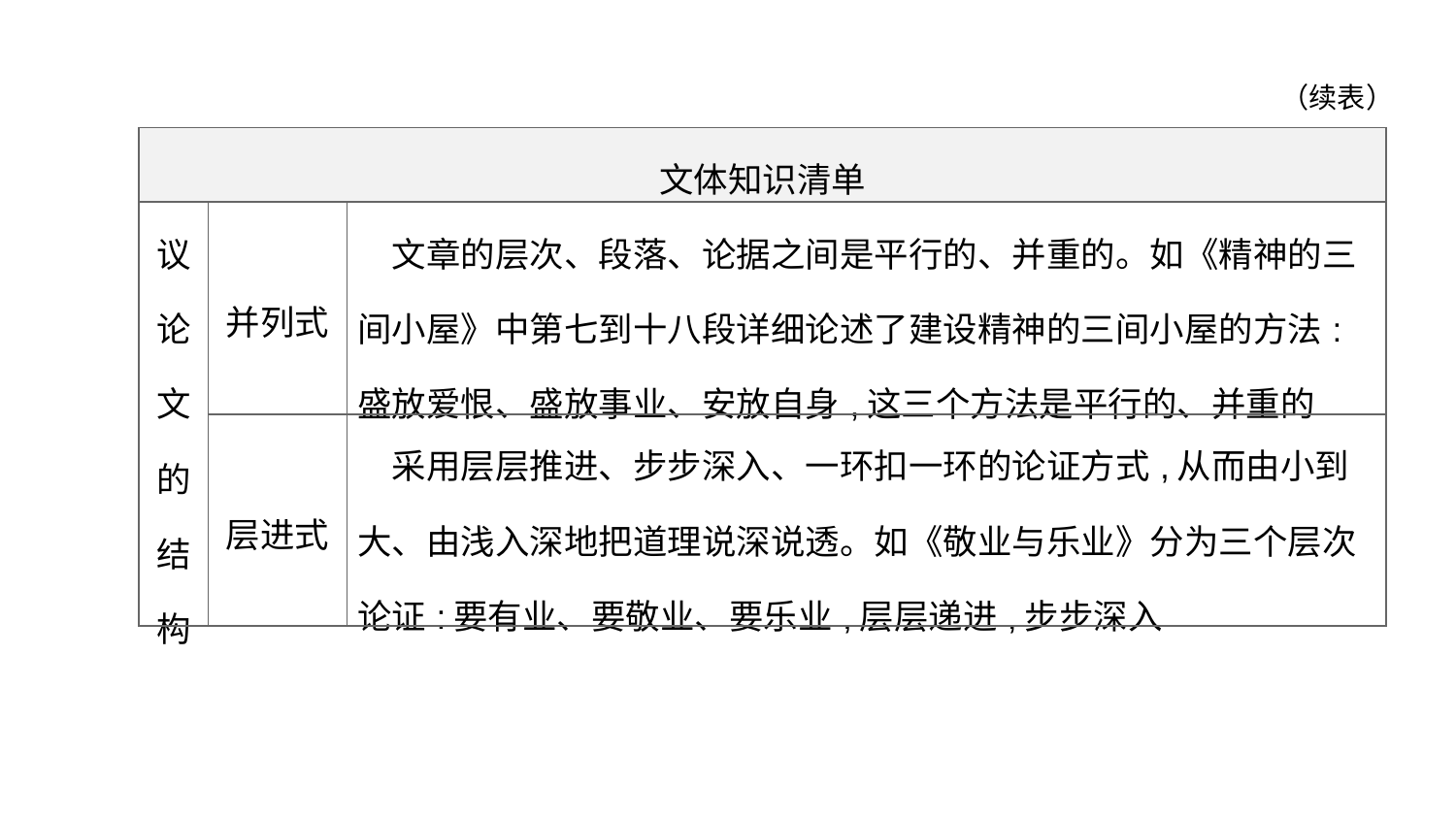

（续表）
| 文体知识清单 |  |  |
| --- | --- | --- |
| 议 论 文 的 结 构 | 并列式 | 文章的层次、段落、论据之间是平行的、并重的。如《精神的三间小屋》中第七到十八段详细论述了建设精神的三间小屋的方法:盛放爱恨、盛放事业、安放自身,这三个方法是平行的、并重的 |
|  | 层进式 | 采用层层推进、步步深入、一环扣一环的论证方式,从而由小到大、由浅入深地把道理说深说透。如《敬业与乐业》分为三个层次论证:要有业、要敬业、要乐业,层层递进,步步深入 |